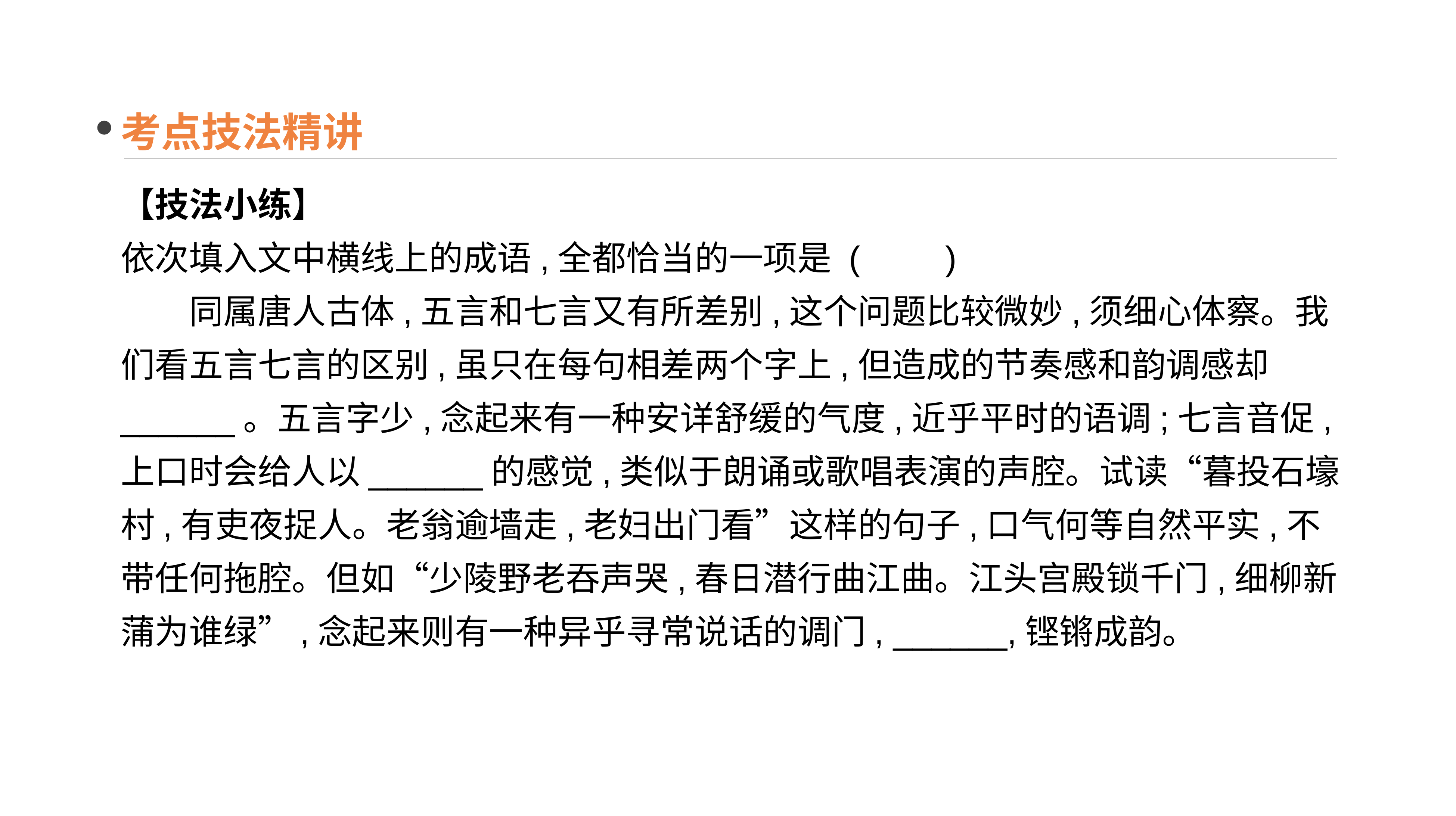

考点技法精讲

【技法小练】
依次填入文中横线上的成语,全都恰当的一项是	(　　)
　　同属唐人古体,五言和七言又有所差别,这个问题比较微妙,须细心体察。我们看五言七言的区别,虽只在每句相差两个字上,但造成的节奏感和韵调感却______。五言字少,念起来有一种安详舒缓的气度,近乎平时的语调;七言音促,上口时会给人以______的感觉,类似于朗诵或歌唱表演的声腔。试读“暮投石壕村,有吏夜捉人。老翁逾墙走,老妇出门看”这样的句子,口气何等自然平实,不带任何拖腔。但如“少陵野老吞声哭,春日潜行曲江曲。江头宫殿锁千门,细柳新蒲为谁绿”,念起来则有一种异乎寻常说话的调门, ______,铿锵成韵。